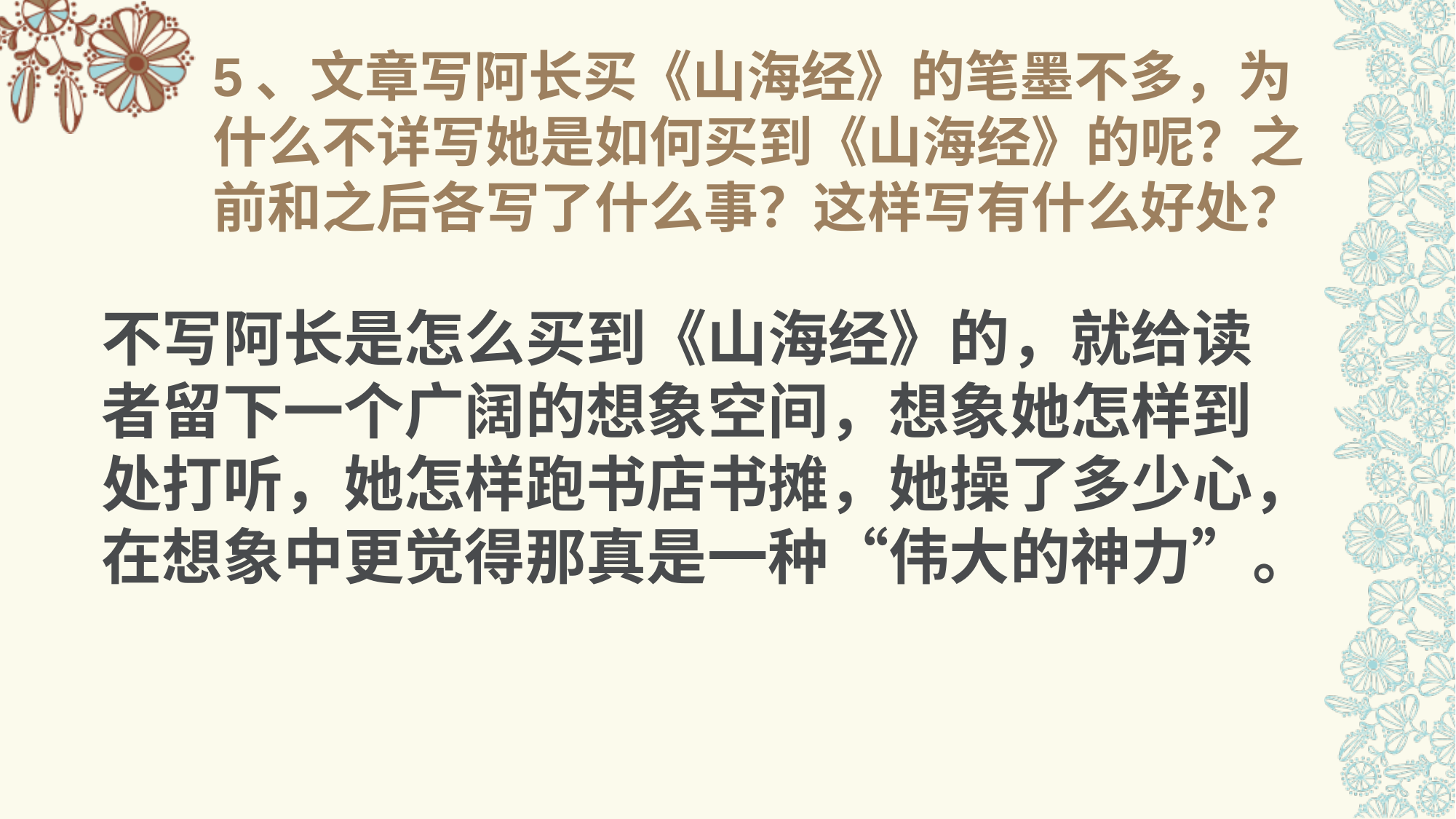

5、文章写阿长买《山海经》的笔墨不多，为什么不详写她是如何买到《山海经》的呢？之前和之后各写了什么事？这样写有什么好处？
不写阿长是怎么买到《山海经》的，就给读者留下一个广阔的想象空间，想象她怎样到处打听，她怎样跑书店书摊，她操了多少心，在想象中更觉得那真是一种“伟大的神力”。